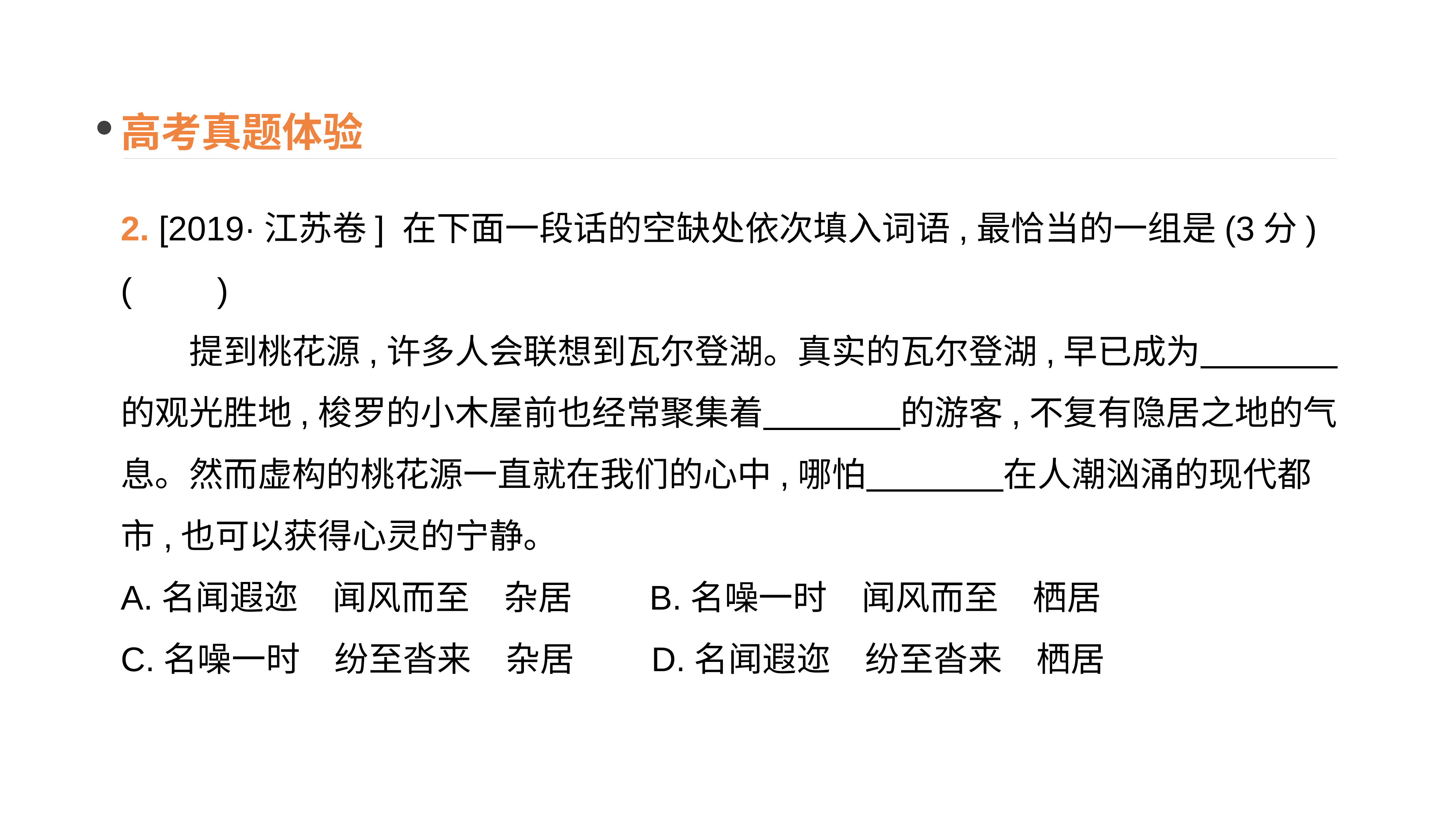

高考真题体验

2. [2019·江苏卷] 在下面一段话的空缺处依次填入词语,最恰当的一组是(3分)(　　)
　　提到桃花源,许多人会联想到瓦尔登湖。真实的瓦尔登湖,早已成为　　　　的观光胜地,梭罗的小木屋前也经常聚集着　　　　的游客,不复有隐居之地的气息。然而虚构的桃花源一直就在我们的心中,哪怕　　　　在人潮汹涌的现代都市,也可以获得心灵的宁静。
A.名闻遐迩　闻风而至　杂居         B.名噪一时　闻风而至　栖居
C.名噪一时　纷至沓来　杂居         D.名闻遐迩　纷至沓来　栖居